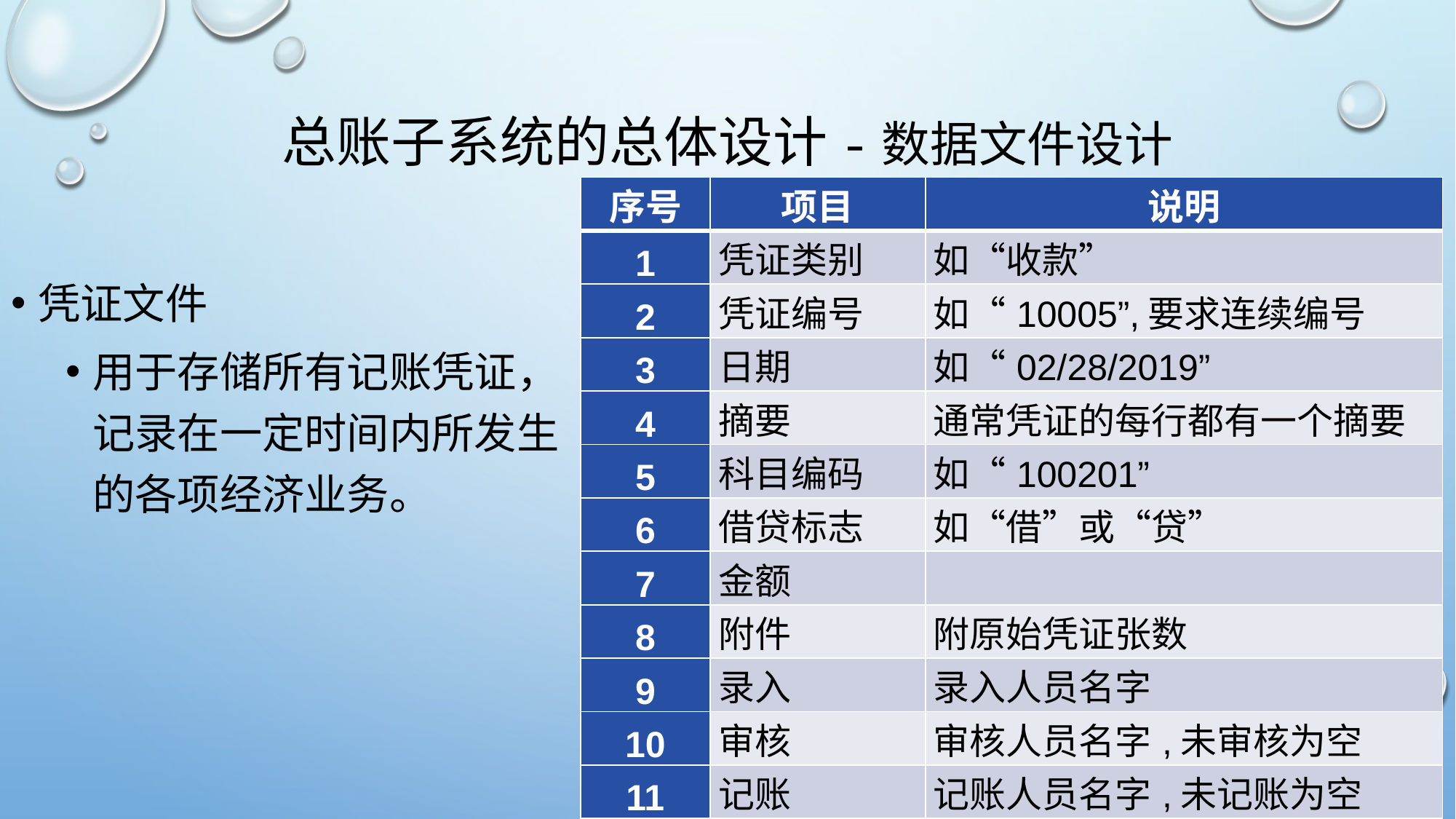

# 总账子系统的总体设计-数据文件设计
| 序号 | 项目 | 说明 |
| --- | --- | --- |
| 1 | 凭证类别 | 如“收款” |
| 2 | 凭证编号 | 如“10005”,要求连续编号 |
| 3 | 日期 | 如“02/28/2019” |
| 4 | 摘要 | 通常凭证的每行都有一个摘要 |
| 5 | 科目编码 | 如“100201” |
| 6 | 借贷标志 | 如“借”或“贷” |
| 7 | 金额 |  |
| 8 | 附件 | 附原始凭证张数 |
| 9 | 录入 | 录入人员名字 |
| 10 | 审核 | 审核人员名字,未审核为空 |
| 11 | 记账 | 记账人员名字,未记账为空 |
凭证文件
用于存储所有记账凭证，记录在一定时间内所发生的各项经济业务。